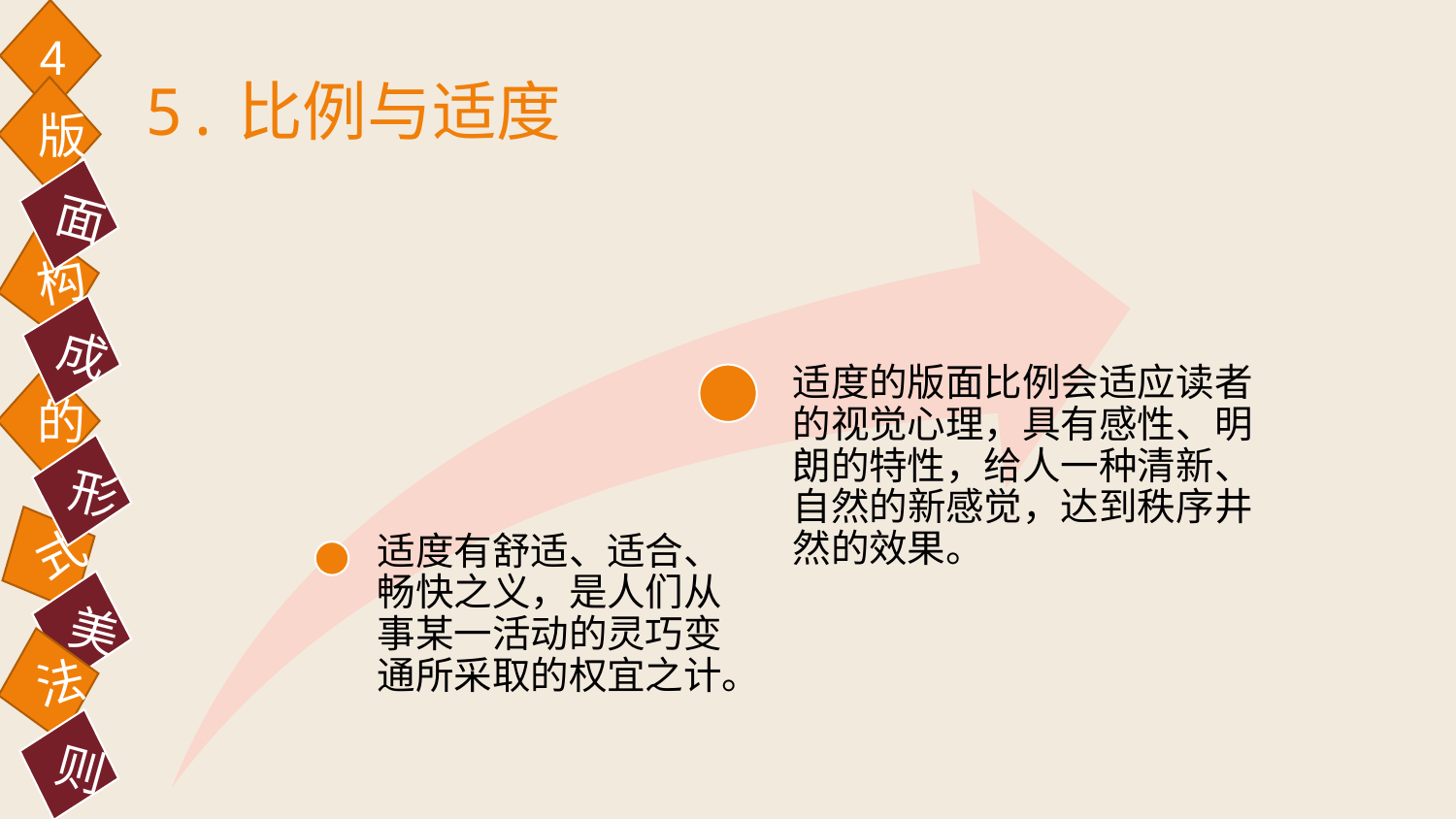

4
5.比例与适度
版
面
适度有舒适、适合、畅快之义，是人们从事某一活动的灵巧变通所采取的权宜之计。
适度的版面比例会适应读者的视觉心理，具有感性、明朗的特性，给人一种清新、自然的新感觉，达到秩序井然的效果。
构
成
的
形
式
美
法
则